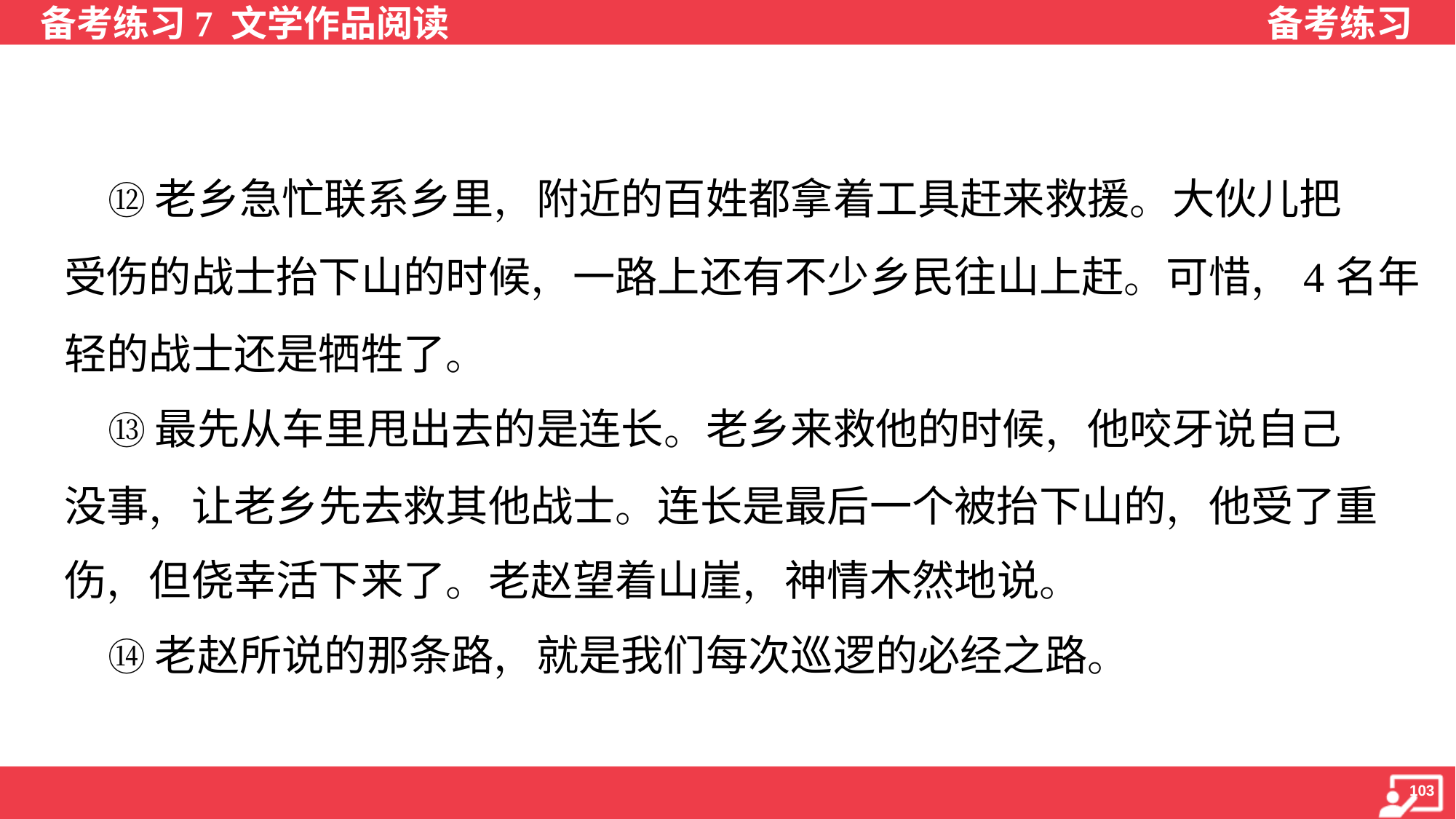

⑫老乡急忙联系乡里，附近的百姓都拿着工具赶来救援。大伙儿把
受伤的战士抬下山的时候，一路上还有不少乡民往山上赶。可惜，4名年
轻的战士还是牺牲了。
    ⑬最先从车里甩出去的是连长。老乡来救他的时候，他咬牙说自己
没事，让老乡先去救其他战士。连长是最后一个被抬下山的，他受了重
伤，但侥幸活下来了。老赵望着山崖，神情木然地说。
    ⑭老赵所说的那条路，就是我们每次巡逻的必经之路。